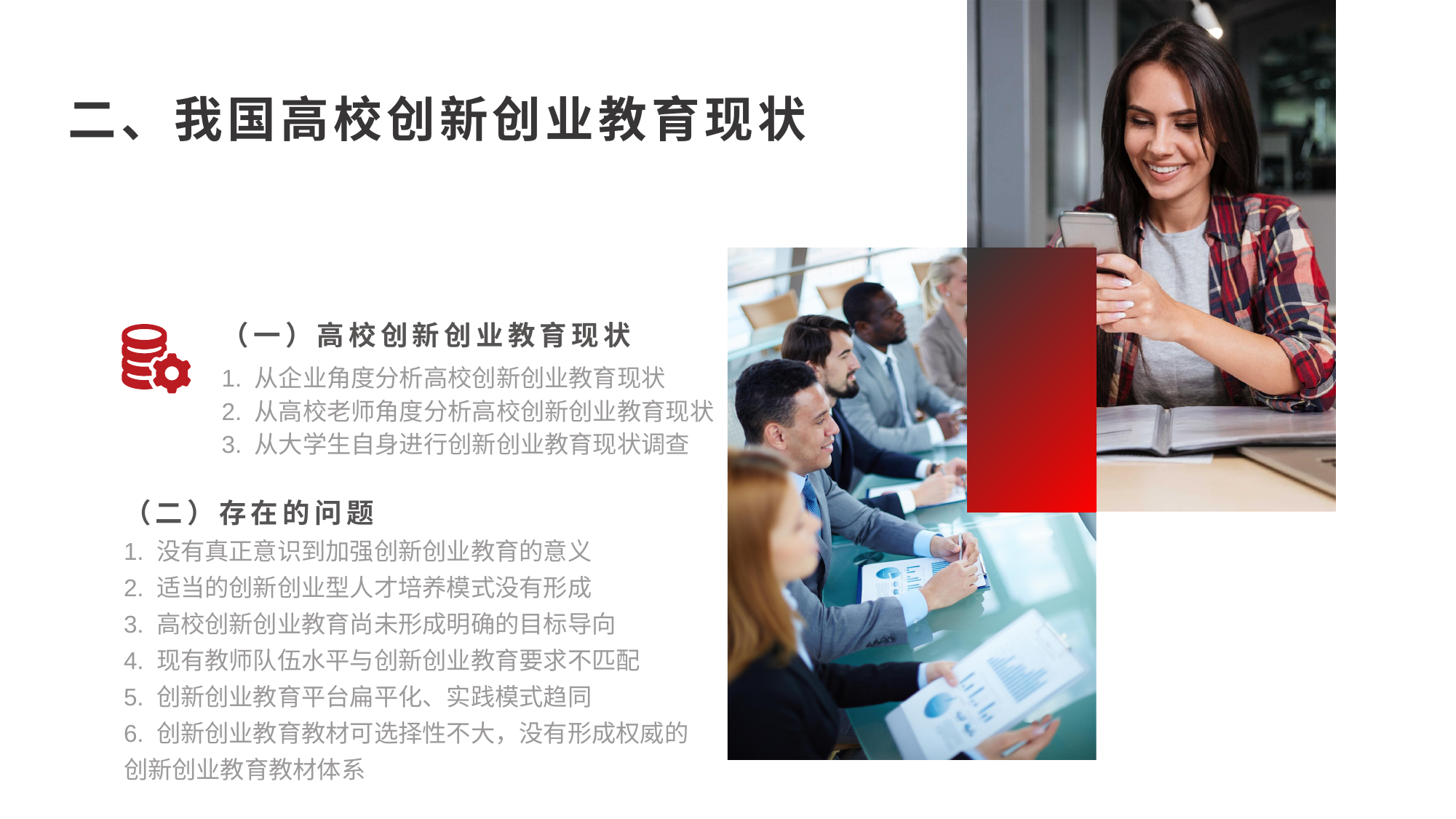

二、我国高校创新创业教育现状

（一）高校创新创业教育现状
1. 从企业角度分析高校创新创业教育现状
2. 从高校老师角度分析高校创新创业教育现状
3. 从大学生自身进行创新创业教育现状调查

（二）存在的问题
1. 没有真正意识到加强创新创业教育的意义
2. 适当的创新创业型人才培养模式没有形成
3. 高校创新创业教育尚未形成明确的目标导向
4. 现有教师队伍水平与创新创业教育要求不匹配
5. 创新创业教育平台扁平化、实践模式趋同
6. 创新创业教育教材可选择性不大，没有形成权威的创新创业教育教材体系